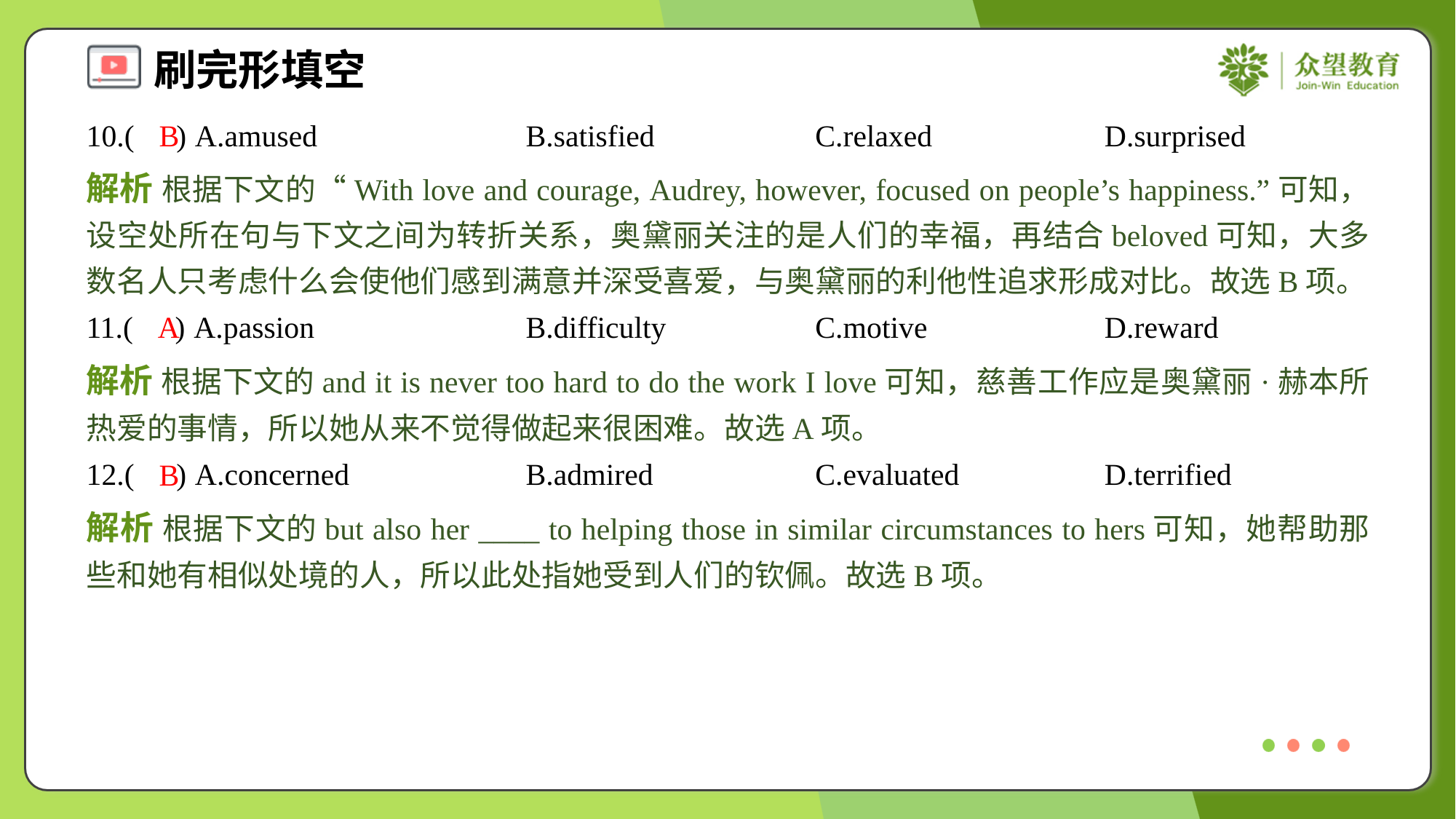

10.(     ) A.amused	B.satisfied	C.relaxed	D.surprised
B
解析 根据下文的“With love and courage, Audrey, however, focused on people’s happiness.”可知，设空处所在句与下文之间为转折关系，奥黛丽关注的是人们的幸福，再结合beloved可知，大多数名人只考虑什么会使他们感到满意并深受喜爱，与奥黛丽的利他性追求形成对比。故选B项。
11.(     ) A.passion	B.difficulty	C.motive	D.reward
A
解析 根据下文的and it is never too hard to do the work I love可知，慈善工作应是奥黛丽·赫本所热爱的事情，所以她从来不觉得做起来很困难。故选A项。
12.(     ) A.concerned	B.admired	C.evaluated	D.terrified
B
解析 根据下文的but also her ____ to helping those in similar circumstances to hers可知，她帮助那些和她有相似处境的人，所以此处指她受到人们的钦佩。故选B项。